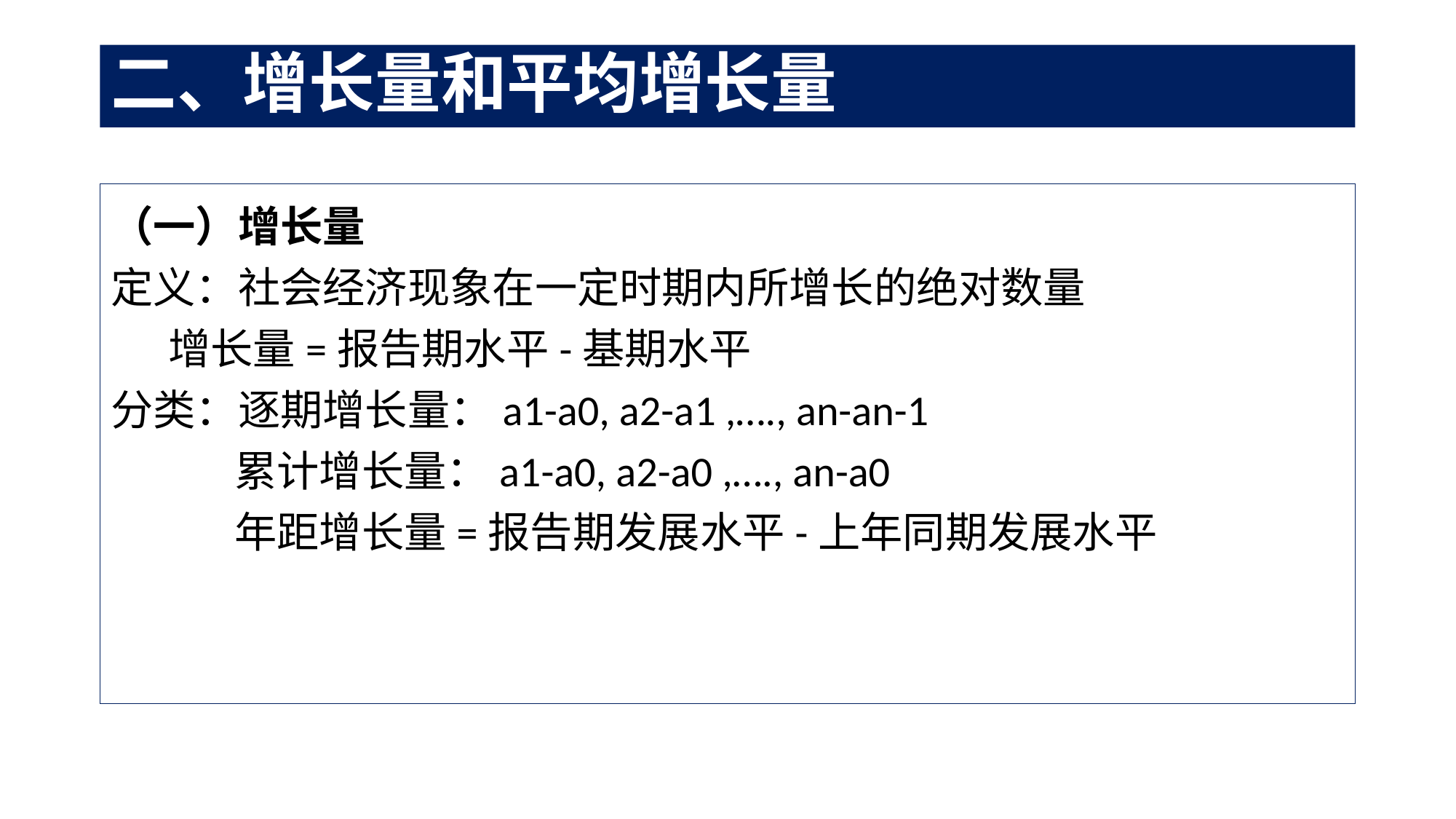

# 二、增长量和平均增长量
（一）增长量
定义：社会经济现象在一定时期内所增长的绝对数量
     增长量=报告期水平-基期水平
分类：逐期增长量：a1-a0, a2-a1 ,…., an-an-1
            累计增长量：a1-a0, a2-a0 ,…., an-a0
            年距增长量=报告期发展水平-上年同期发展水平